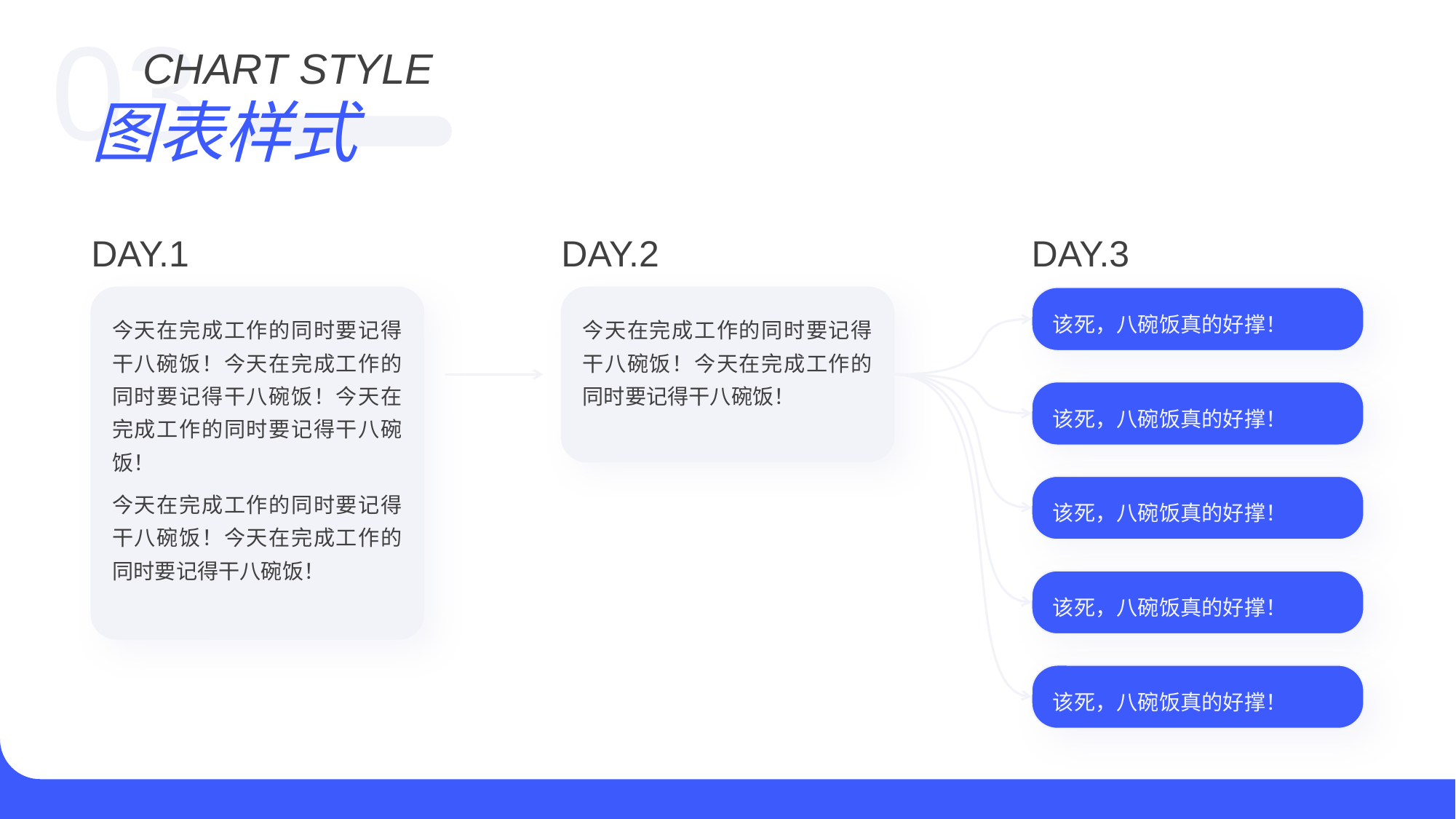

03
CHART STYLE
图表样式

DAY.1
DAY.2
DAY.3

该死，八碗饭真的好撑！
今天在完成工作的同时要记得干八碗饭！今天在完成工作的同时要记得干八碗饭！今天在完成工作的同时要记得干八碗饭！
今天在完成工作的同时要记得干八碗饭！今天在完成工作的同时要记得干八碗饭！
今天在完成工作的同时要记得干八碗饭！今天在完成工作的同时要记得干八碗饭！

该死，八碗饭真的好撑！

该死，八碗饭真的好撑！

该死，八碗饭真的好撑！

该死，八碗饭真的好撑！